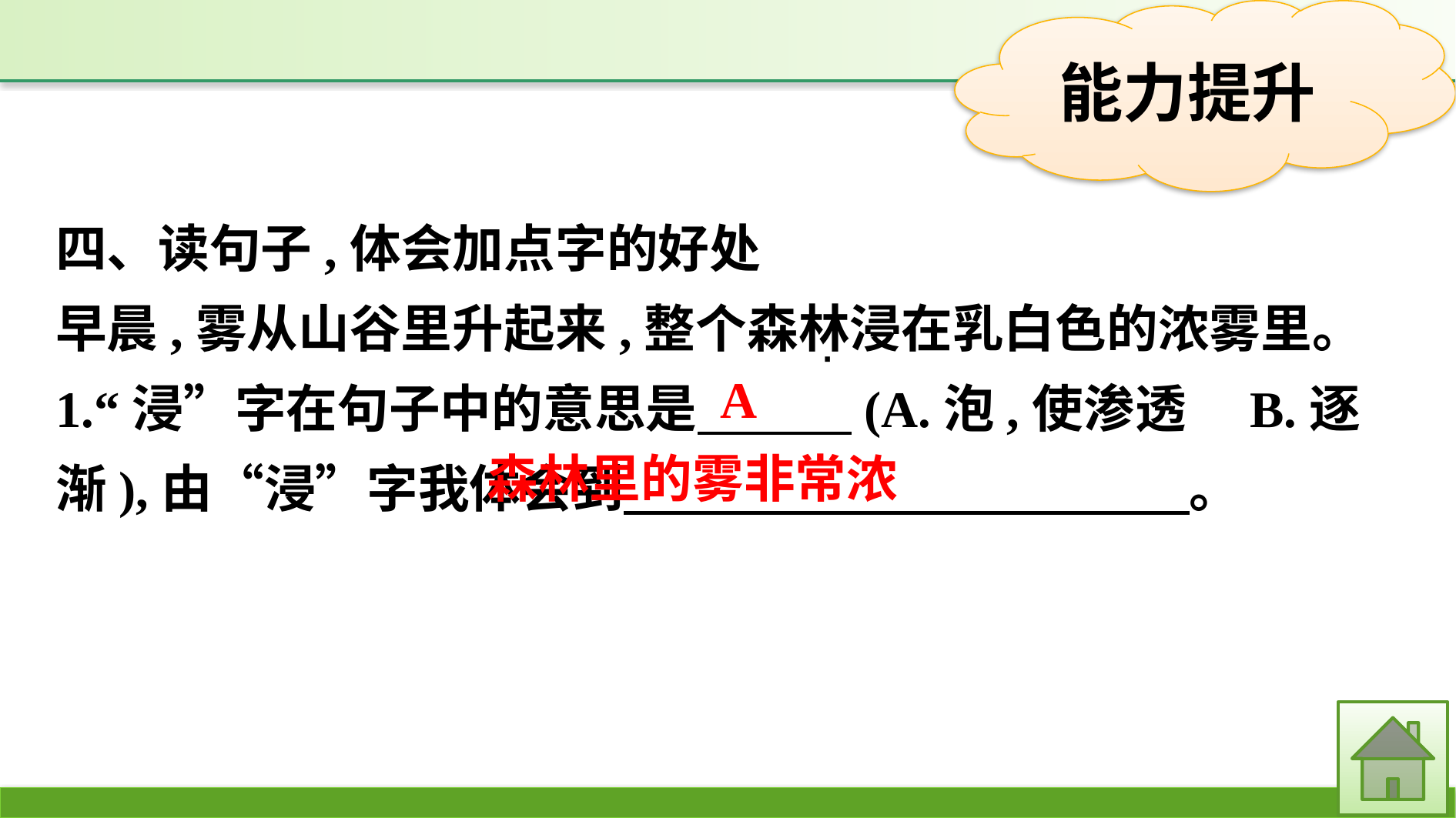

四、读句子,体会加点字的好处
早晨,雾从山谷里升起来,整个森林浸在乳白色的浓雾里。
1.“浸”字在句子中的意思是　　　(A.泡,使渗透　B.逐渐),由“浸”字我体会到　　　　　　　　　　　。
·
A
森林里的雾非常浓